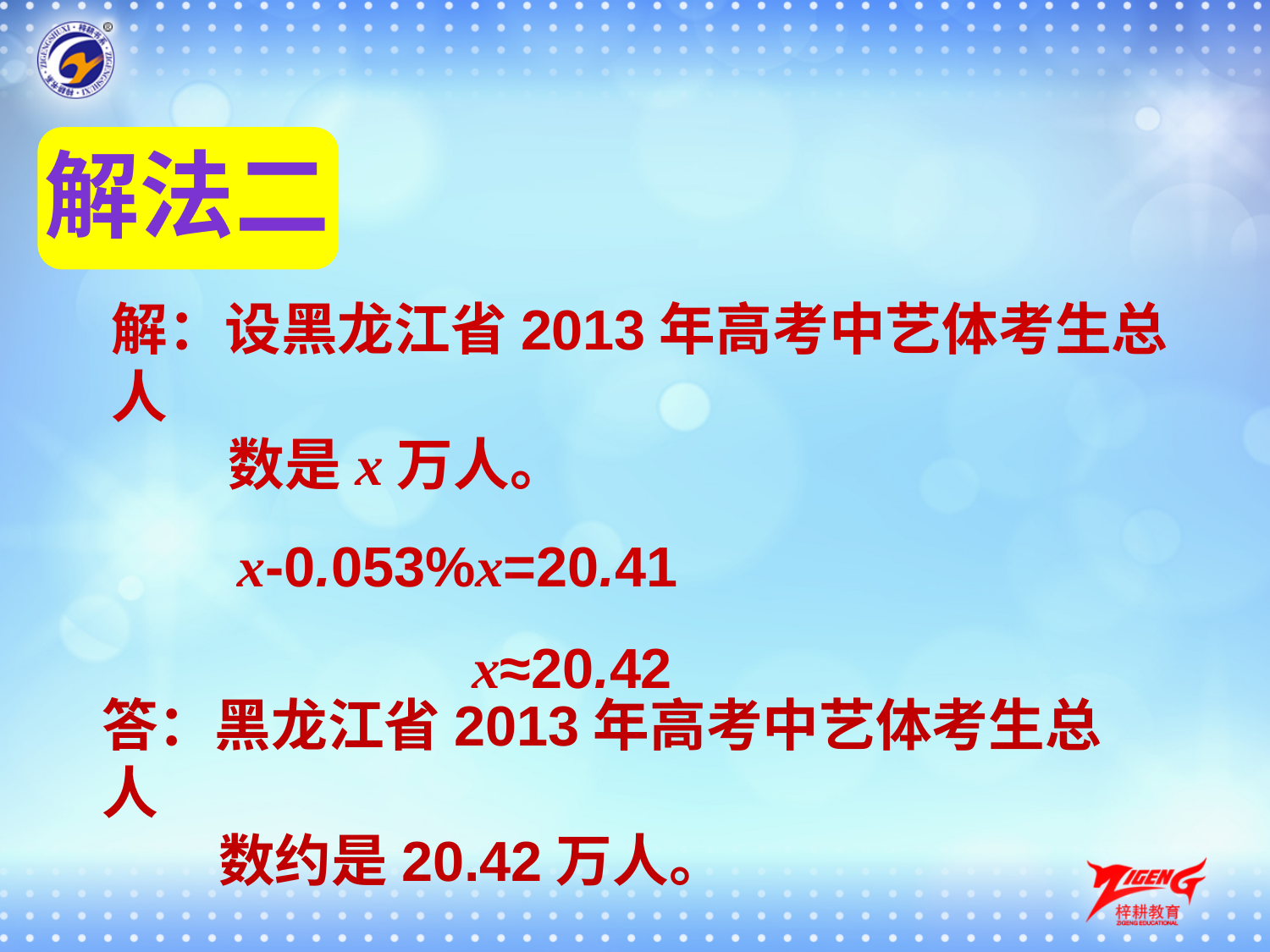

解法二

解：设黑龙江省2013年高考中艺体考生总人
        数是x万人。
        x-0.053%x=20.41
                       x≈20.42
答：黑龙江省2013年高考中艺体考生总人
        数约是20.42万人。